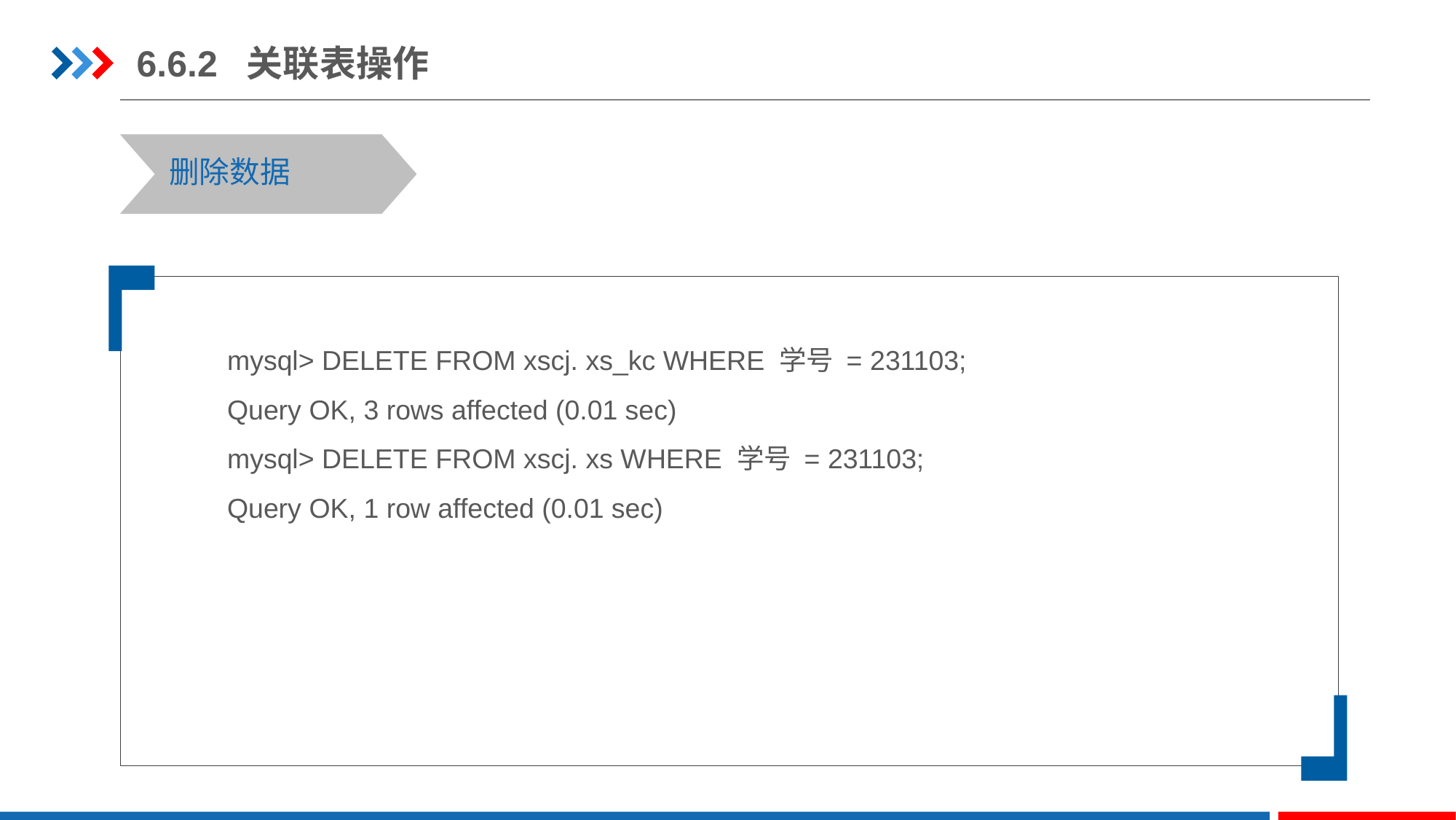

6.6.2  关联表操作

删除数据

mysql> DELETE FROM xscj. xs_kc WHERE 学号 = 231103;
Query OK, 3 rows affected (0.01 sec)
mysql> DELETE FROM xscj. xs WHERE 学号 = 231103;
Query OK, 1 row affected (0.01 sec)